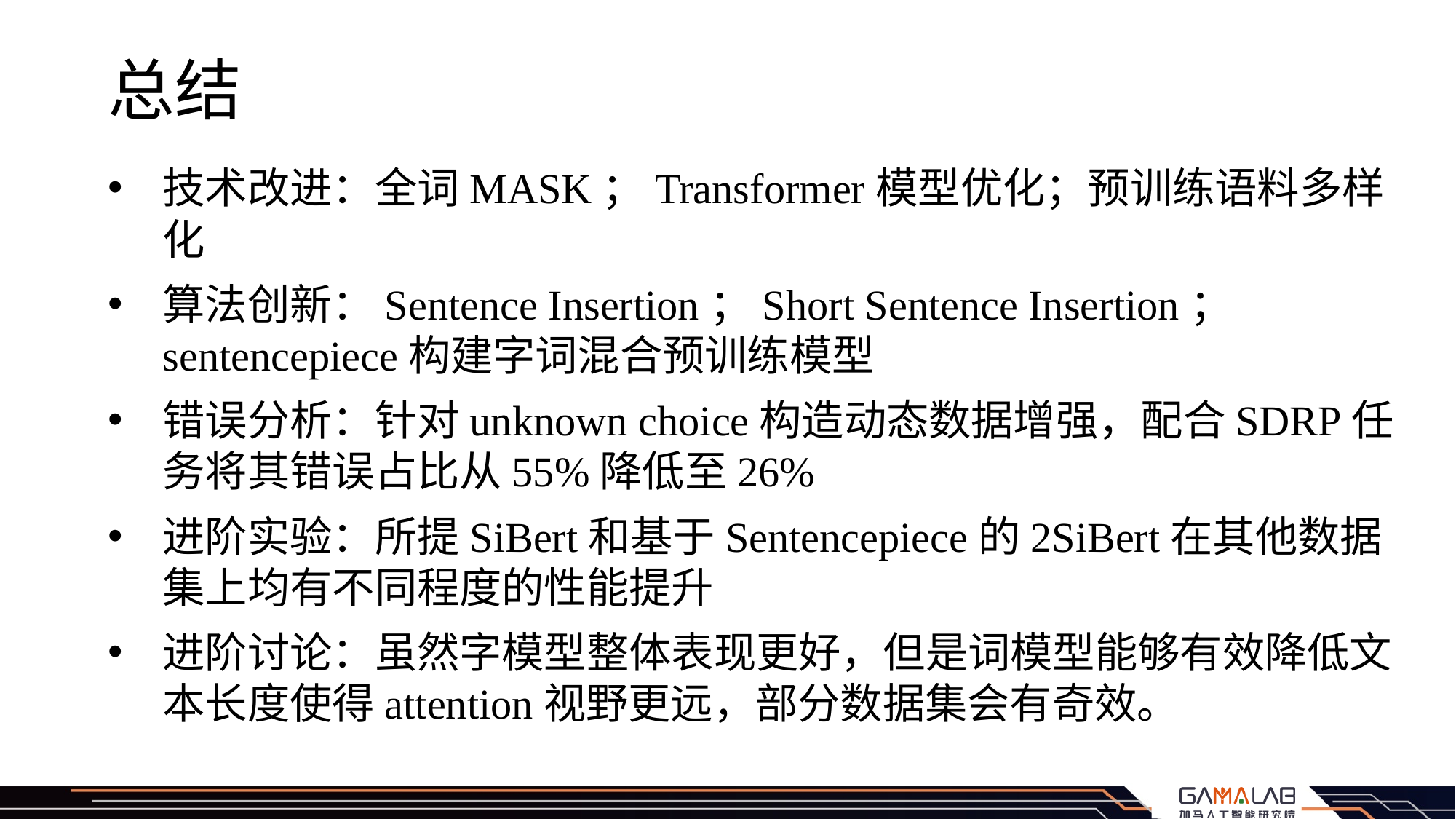

# 总结
技术改进：全词MASK；Transformer模型优化；预训练语料多样化
算法创新：Sentence Insertion；Short Sentence Insertion；sentencepiece构建字词混合预训练模型
错误分析：针对unknown choice构造动态数据增强，配合SDRP任务将其错误占比从55%降低至26%
进阶实验：所提SiBert和基于Sentencepiece的2SiBert在其他数据集上均有不同程度的性能提升
进阶讨论：虽然字模型整体表现更好，但是词模型能够有效降低文本长度使得attention视野更远，部分数据集会有奇效。